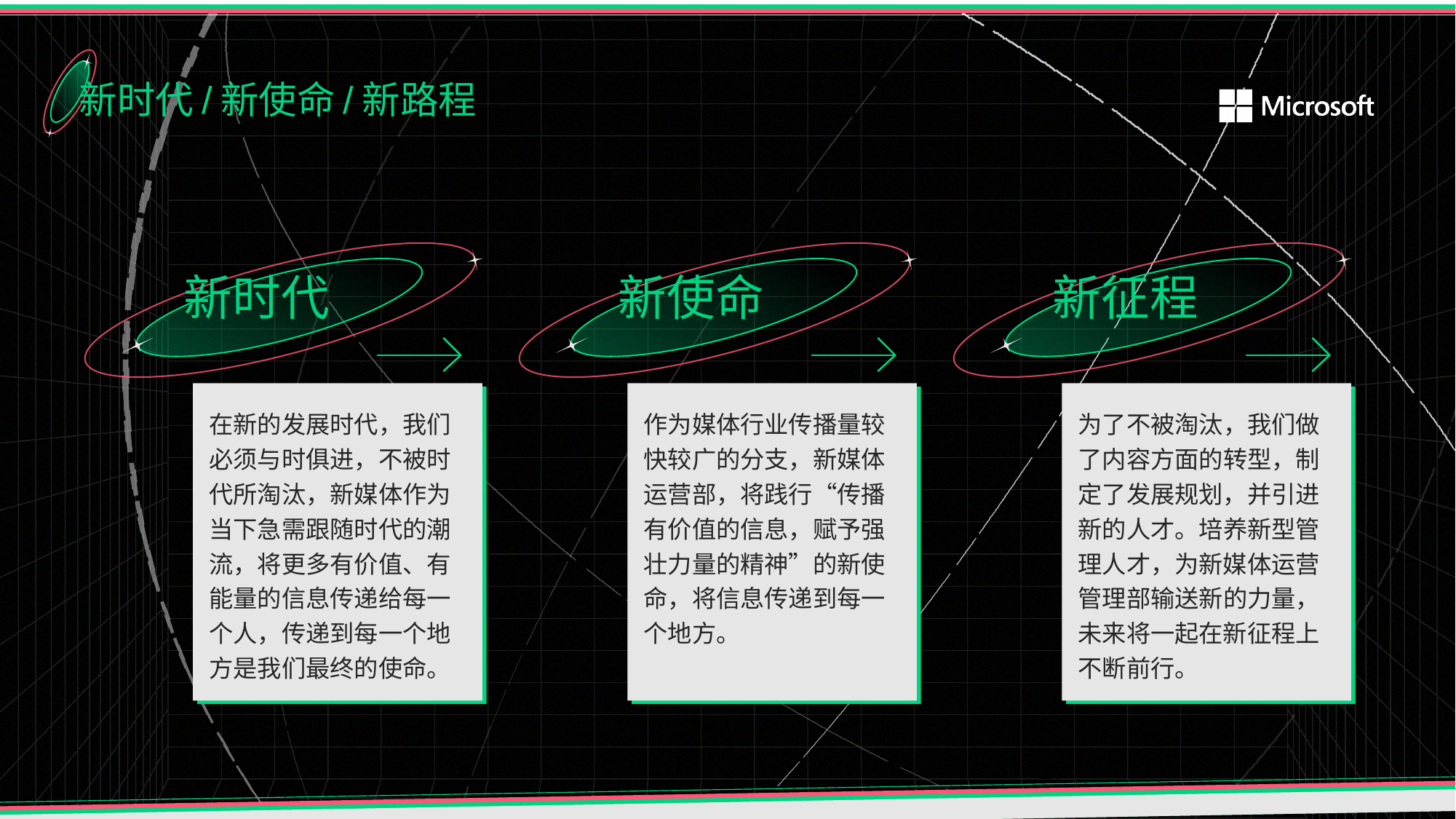

新时代/新使命/新路程

新时代
新使命
新征程

在新的发展时代，我们必须与时俱进，不被时代所淘汰，新媒体作为当下急需跟随时代的潮流，将更多有价值、有能量的信息传递给每一个人，传递到每一个地方是我们最终的使命。
作为媒体行业传播量较快较广的分支，新媒体运营部，将践行“传播有价值的信息，赋予强壮力量的精神”的新使命，将信息传递到每一个地方。
为了不被淘汰，我们做了内容方面的转型，制定了发展规划，并引进新的人才。培养新型管理人才，为新媒体运营管理部输送新的力量，未来将一起在新征程上不断前行。
29